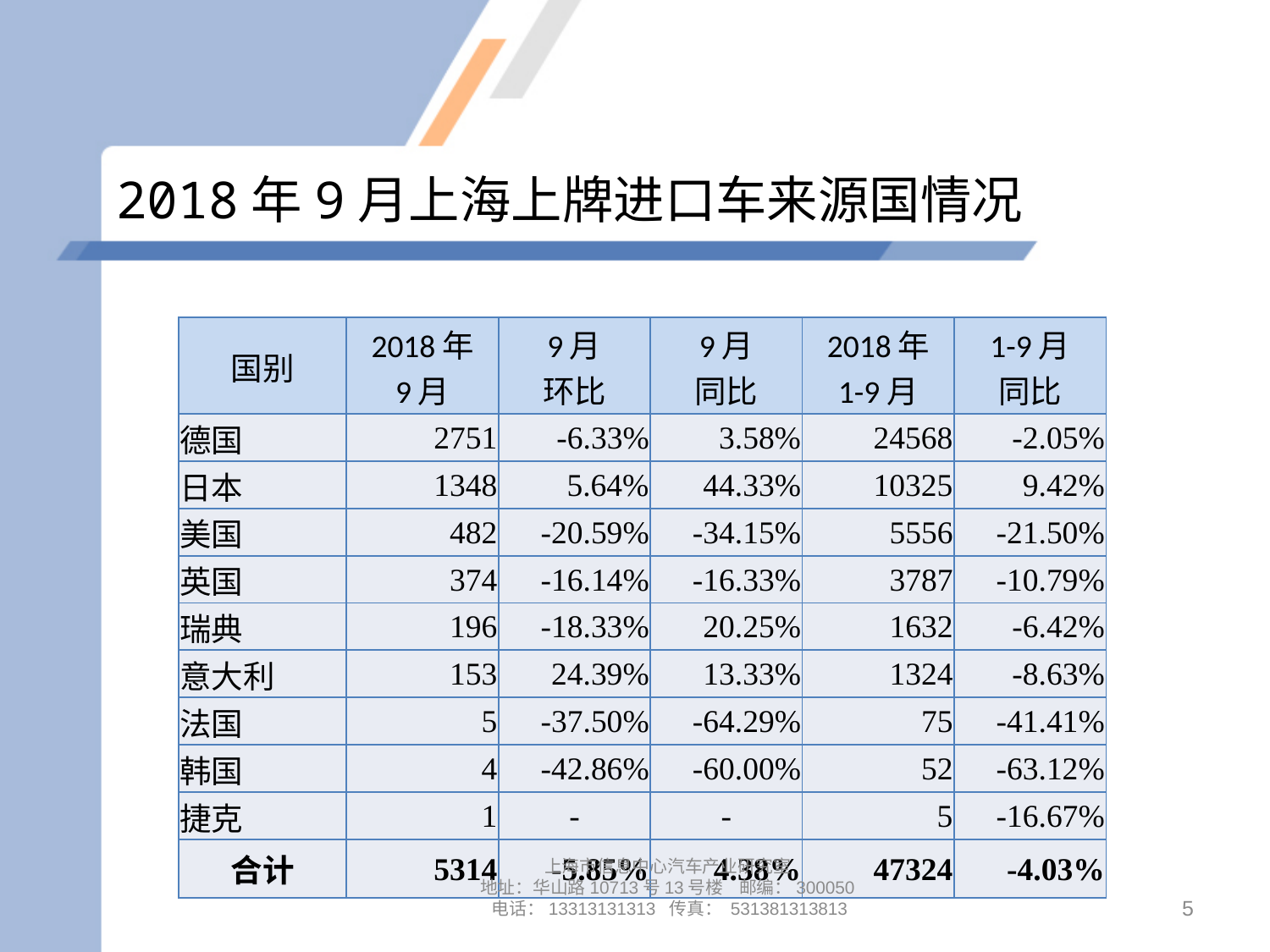

# 2018年9月上海上牌进口车来源国情况
| 国别 | 2018年 9月 | 9月 环比 | 9月 同比 | 2018年 1-9月 | 1-9月 同比 |
| --- | --- | --- | --- | --- | --- |
| 德国 | 2751 | -6.33% | 3.58% | 24568 | -2.05% |
| 日本 | 1348 | 5.64% | 44.33% | 10325 | 9.42% |
| 美国 | 482 | -20.59% | -34.15% | 5556 | -21.50% |
| 英国 | 374 | -16.14% | -16.33% | 3787 | -10.79% |
| 瑞典 | 196 | -18.33% | 20.25% | 1632 | -6.42% |
| 意大利 | 153 | 24.39% | 13.33% | 1324 | -8.63% |
| 法国 | 5 | -37.50% | -64.29% | 75 | -41.41% |
| 韩国 | 4 | -42.86% | -60.00% | 52 | -63.12% |
| 捷克 | 1 | - | - | 5 | -16.67% |
| 合计 | 5314 | -5.85% | 4.38% | 47324 | -4.03% |
上海市信息中心汽车产业研究室
地址：华山路10713号13号楼    邮编：300050  电话：13313131313  传真： 531381313813

5